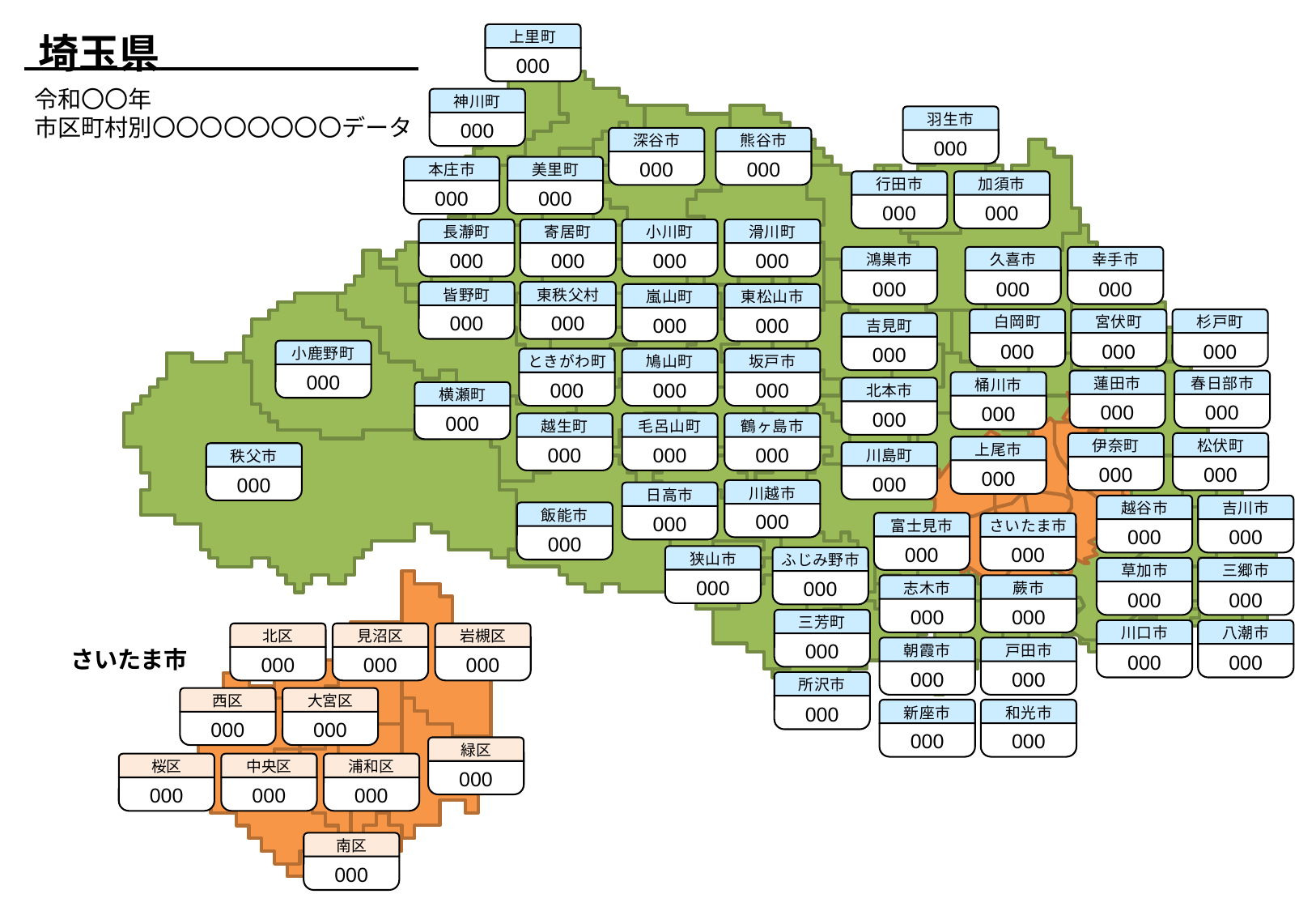

埼玉県
上里町
000

令和〇〇年
市区町村別〇〇〇〇〇〇〇〇データ
神川町
000
羽生市
000
深谷市
000
熊谷市
000
本庄市
000
美里町
000
行田市
000
加須市
000
長瀞町
000
寄居町
000
小川町
000
滑川町
000
鴻巣市
000
久喜市
000
幸手市
000
皆野町
000
東秩父村
000
嵐山町
000
東松山市
000
白岡町
000
宮伏町
000
杉戸町
000
吉見町
000
小鹿野町
000
ときがわ町
000
鳩山町
000
坂戸市
000
蓮田市
000
春日部市
000
桶川市
000
北本市
000
横瀬町
000

越生町
000
毛呂山町
000
鶴ヶ島市
000
伊奈町
000
松伏町
000
上尾市
000
川島町
000
秩父市
000
川越市
000
日高市
000
越谷市
000
吉川市
000
飯能市
000
富士見市
000
さいたま市
000

狭山市
000
ふじみ野市
000
草加市
000
三郷市
000
志木市
000
蕨市
000
三芳町
000
川口市
000
八潮市
000
北区
000
見沼区
000
岩槻区
000
朝霞市
000
戸田市
000
さいたま市
所沢市
000
西区
000
大宮区
000
新座市
000
和光市
000
緑区
000
桜区
000
中央区
000
浦和区
000
南区
000